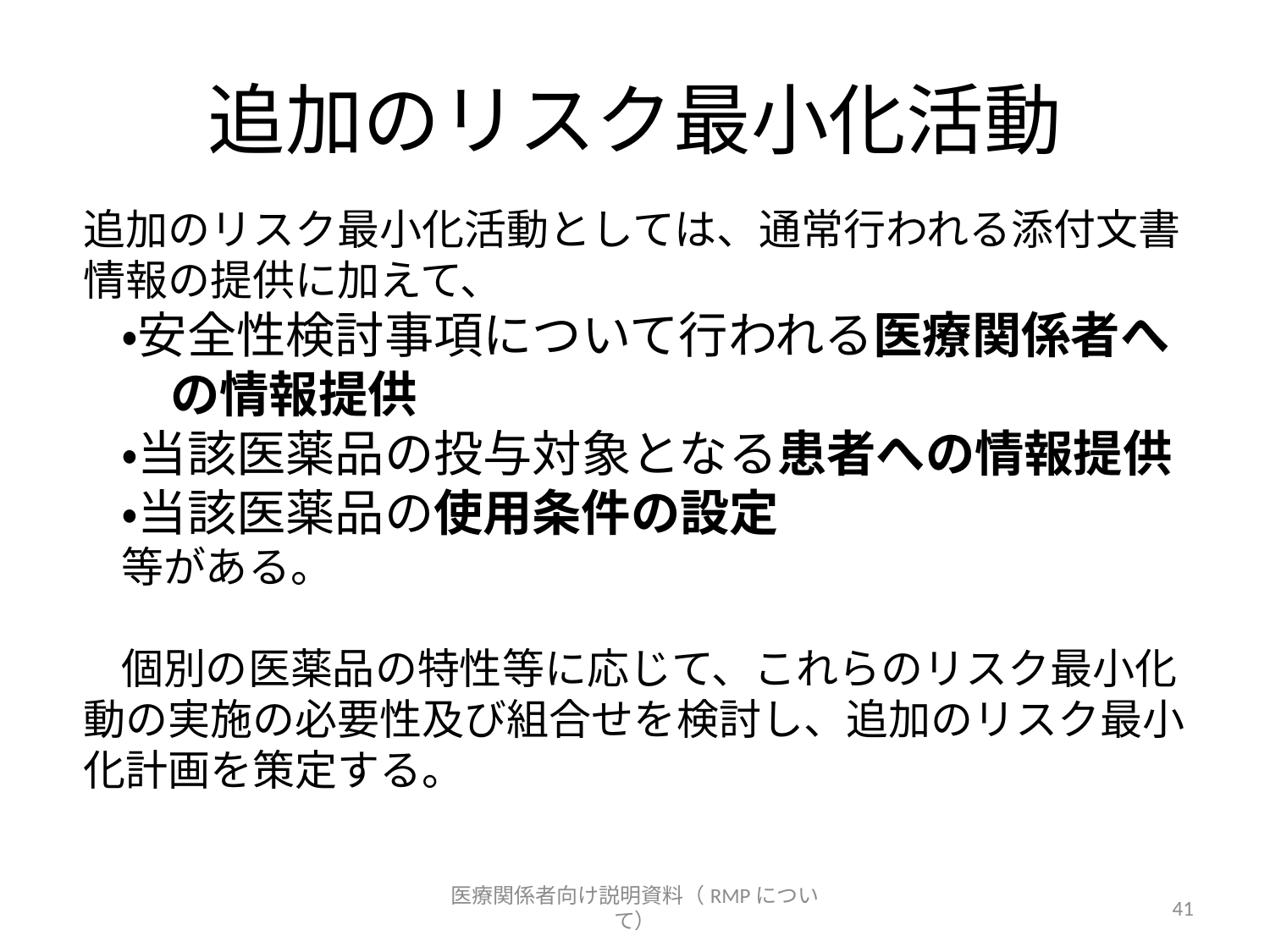

# 追加のリスク最小化活動
追加のリスク最小化活動としては、通常行われる添付文書情報の提供に加えて、
・安全性検討事項について行われる医療関係者へ
　の情報提供
・当該医薬品の投与対象となる患者への情報提供
・当該医薬品の使用条件の設定
等がある。

個別の医薬品の特性等に応じて、これらのリスク最小化動の実施の必要性及び組合せを検討し、追加のリスク最小化計画を策定する。
医療関係者向け説明資料（RMPについて）
41